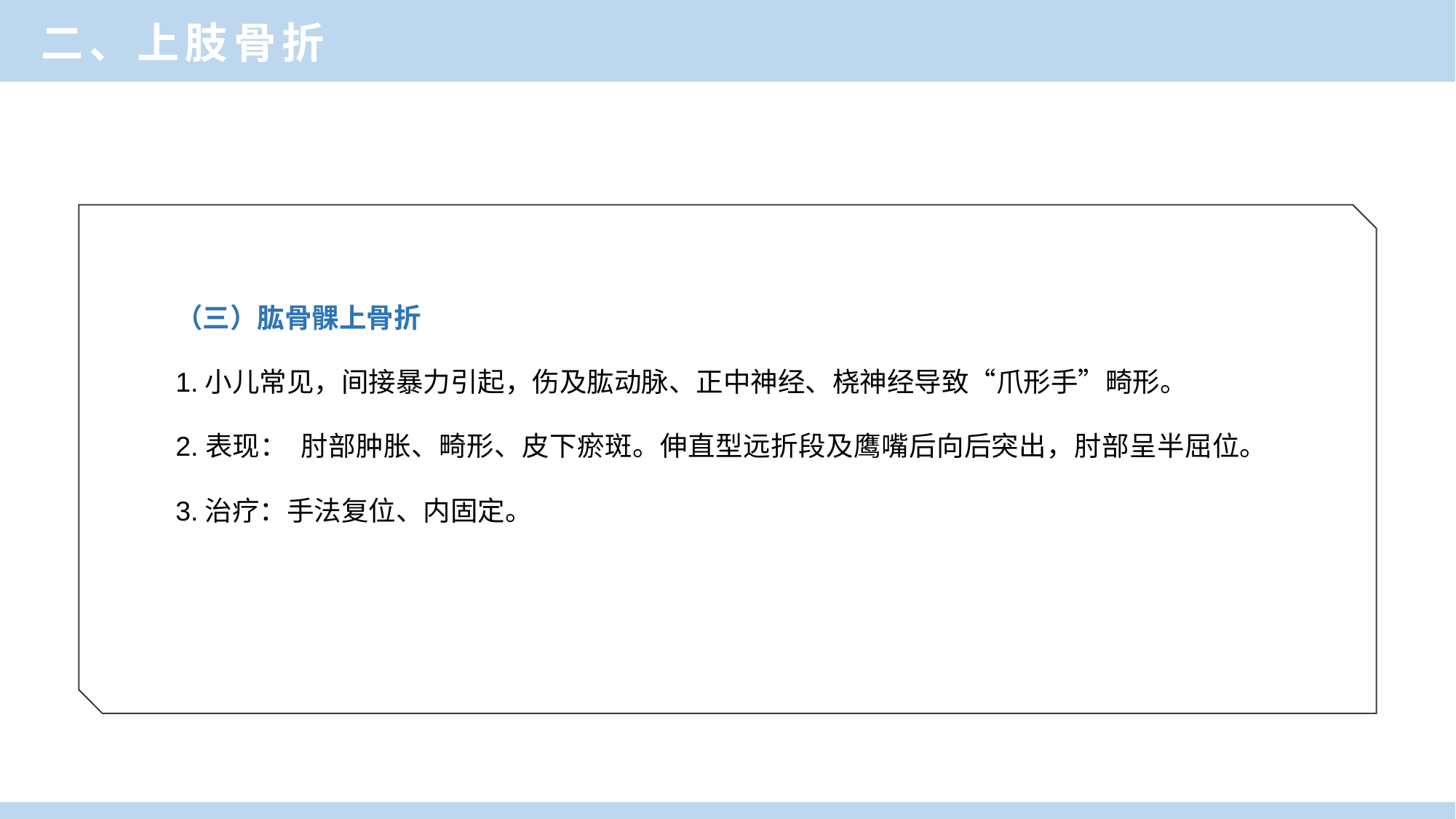

二、上肢骨折

（三）肱骨髁上骨折
1.小儿常见，间接暴力引起，伤及肱动脉、正中神经、桡神经导致“爪形手”畸形。
2.表现：  肘部肿胀、畸形、皮下瘀斑。伸直型远折段及鹰嘴后向后突出，肘部呈半屈位。
3.治疗：手法复位、内固定。